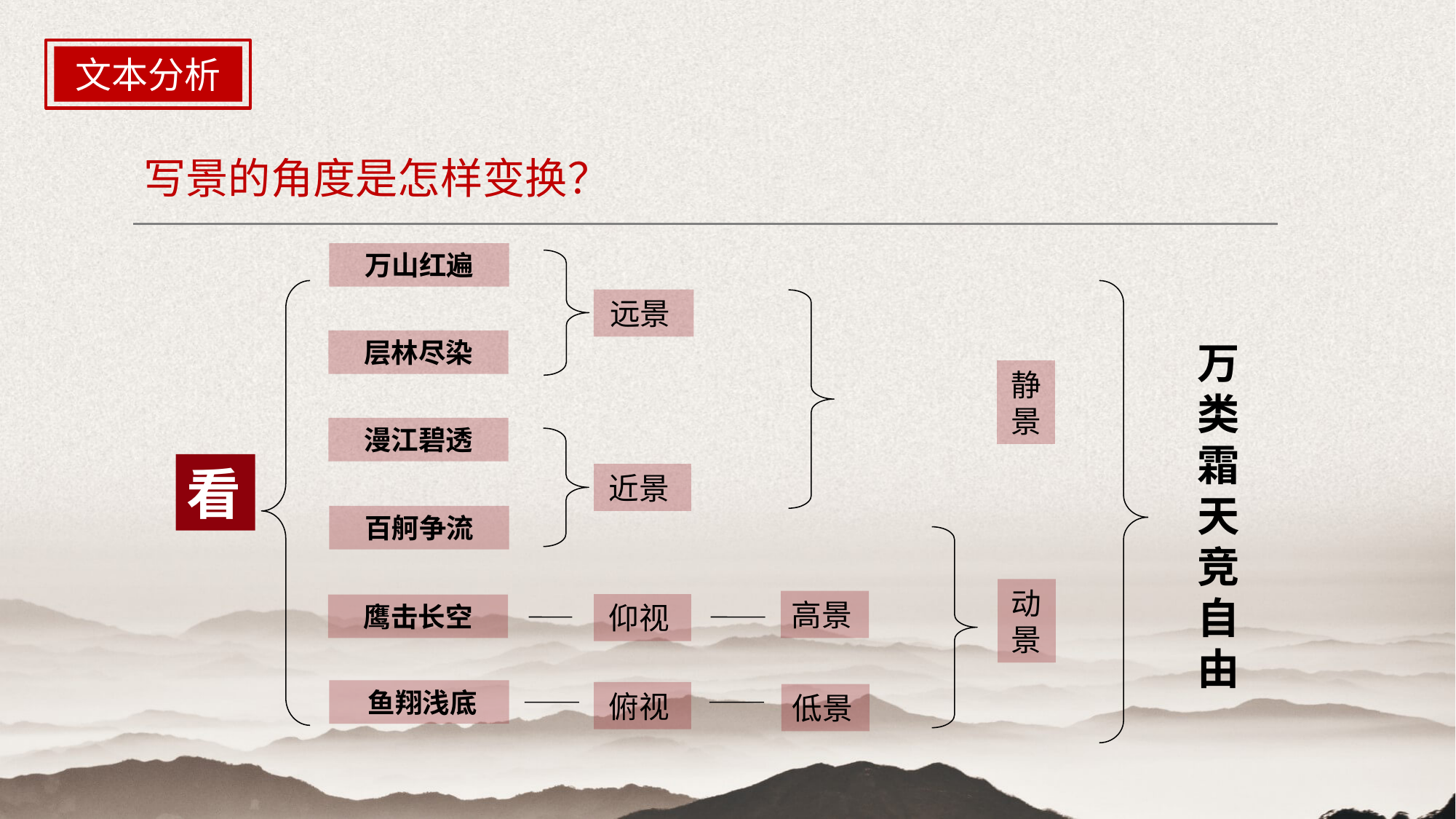

文本分析
写景的角度是怎样变换？
万山红遍

远景

层林尽染
万类霜天竞自由
静景
漫江碧透

看
近景
百舸争流

动景
高景
仰视
鹰击长空

 鱼翔浅底
俯视
低景